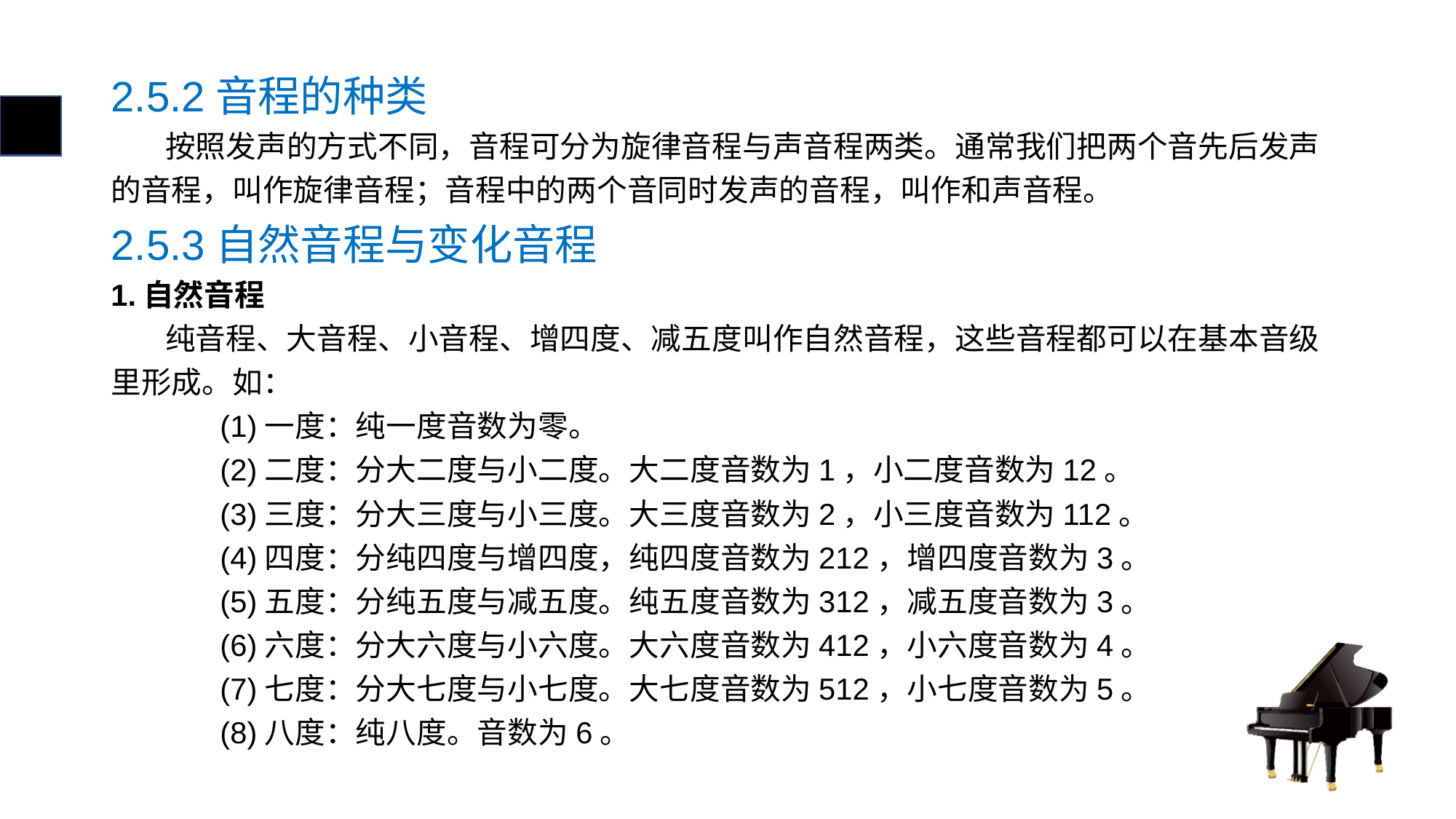

# 2.5.2音程的种类
       按照发声的方式不同，音程可分为旋律音程与声音程两类。通常我们把两个音先后发声的音程，叫作旋律音程；音程中的两个音同时发声的音程，叫作和声音程。
2.5.3自然音程与变化音程
1.自然音程
       纯音程、大音程、小音程、增四度、减五度叫作自然音程，这些音程都可以在基本音级里形成。如：
	(1)一度：纯一度音数为零。
	(2)二度：分大二度与小二度。大二度音数为1，小二度音数为12。
	(3)三度：分大三度与小三度。大三度音数为2，小三度音数为112。
	(4)四度：分纯四度与增四度，纯四度音数为212，增四度音数为3。
	(5)五度：分纯五度与减五度。纯五度音数为312，减五度音数为3。
	(6)六度：分大六度与小六度。大六度音数为412，小六度音数为4。
	(7)七度：分大七度与小七度。大七度音数为512，小七度音数为5。
	(8)八度：纯八度。音数为6。